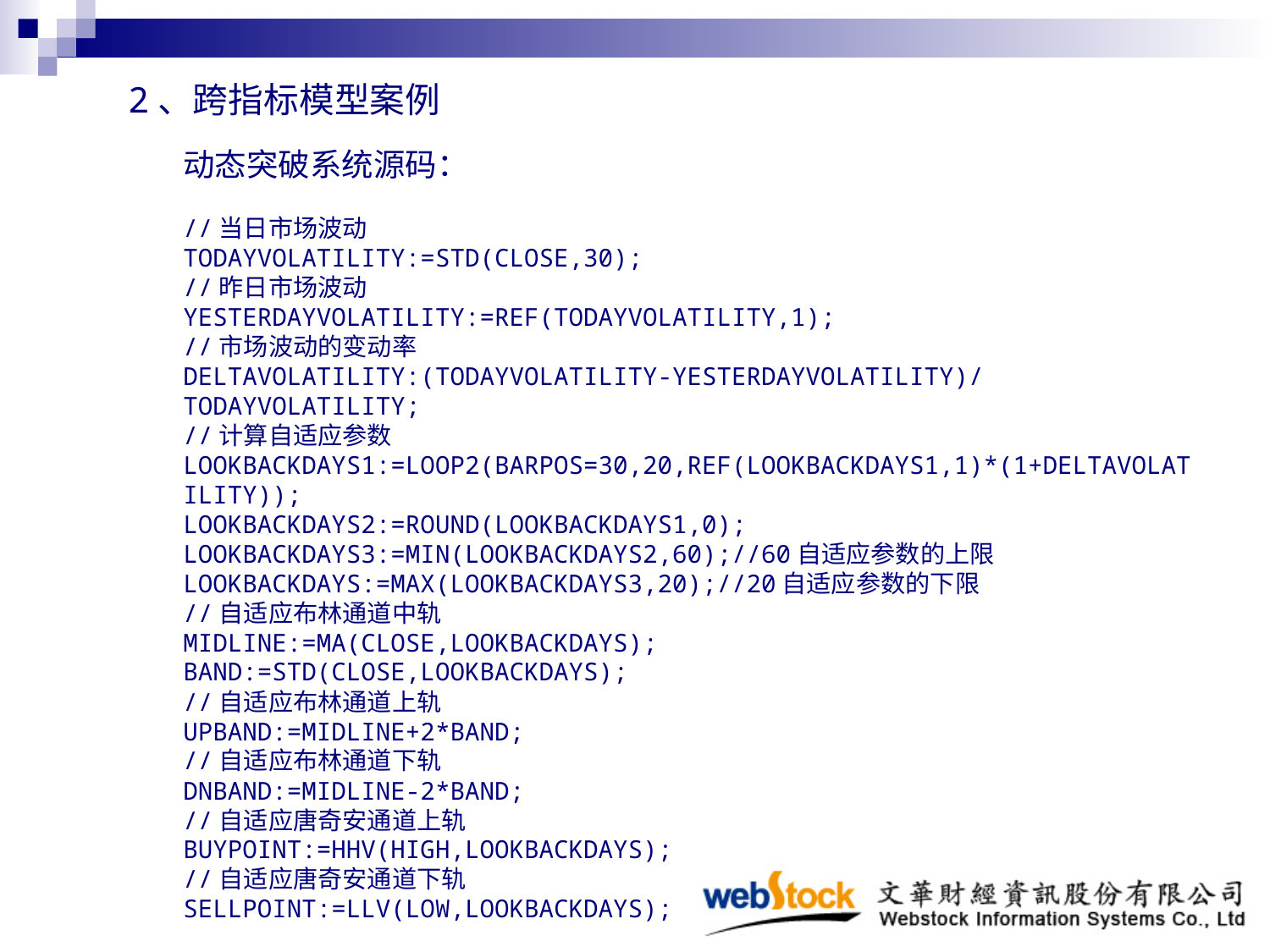

2、跨指标模型案例

动态突破系统源码：

//当日市场波动
TODAYVOLATILITY:=STD(CLOSE,30);
//昨日市场波动
YESTERDAYVOLATILITY:=REF(TODAYVOLATILITY,1);
//市场波动的变动率
DELTAVOLATILITY:(TODAYVOLATILITY-YESTERDAYVOLATILITY)/TODAYVOLATILITY;
//计算自适应参数
LOOKBACKDAYS1:=LOOP2(BARPOS=30,20,REF(LOOKBACKDAYS1,1)*(1+DELTAVOLATILITY));
LOOKBACKDAYS2:=ROUND(LOOKBACKDAYS1,0);
LOOKBACKDAYS3:=MIN(LOOKBACKDAYS2,60);//60自适应参数的上限
LOOKBACKDAYS:=MAX(LOOKBACKDAYS3,20);//20自适应参数的下限
//自适应布林通道中轨
MIDLINE:=MA(CLOSE,LOOKBACKDAYS);
BAND:=STD(CLOSE,LOOKBACKDAYS);
//自适应布林通道上轨
UPBAND:=MIDLINE+2*BAND;
//自适应布林通道下轨
DNBAND:=MIDLINE-2*BAND;
//自适应唐奇安通道上轨
BUYPOINT:=HHV(HIGH,LOOKBACKDAYS);
//自适应唐奇安通道下轨
SELLPOINT:=LLV(LOW,LOOKBACKDAYS);